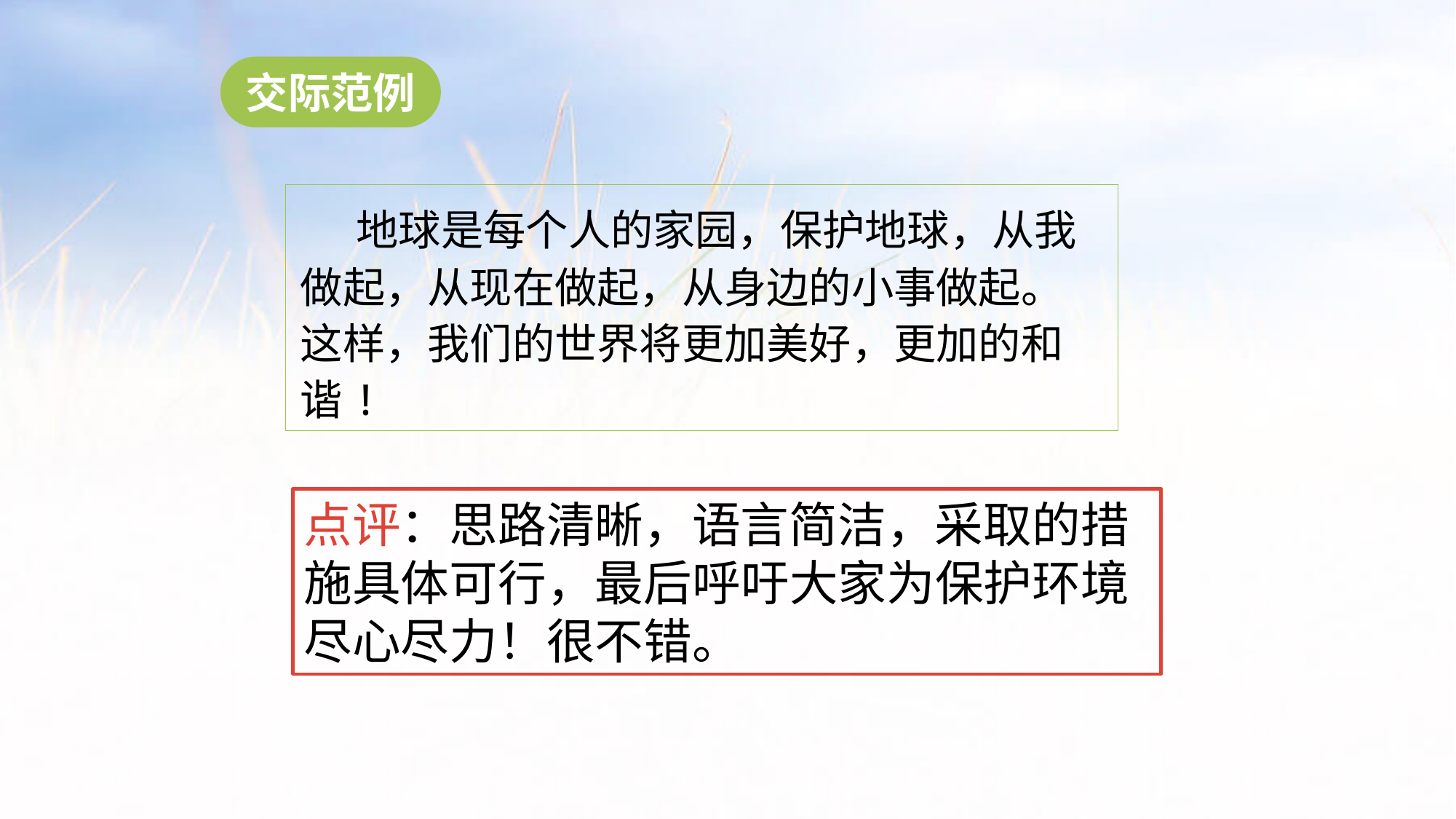

交际范例
    地球是每个人的家园，保护地球，从我做起，从现在做起，从身边的小事做起。这样，我们的世界将更加美好，更加的和谐!
点评：思路清晰，语言简洁，采取的措施具体可行，最后呼吁大家为保护环境尽心尽力！很不错。